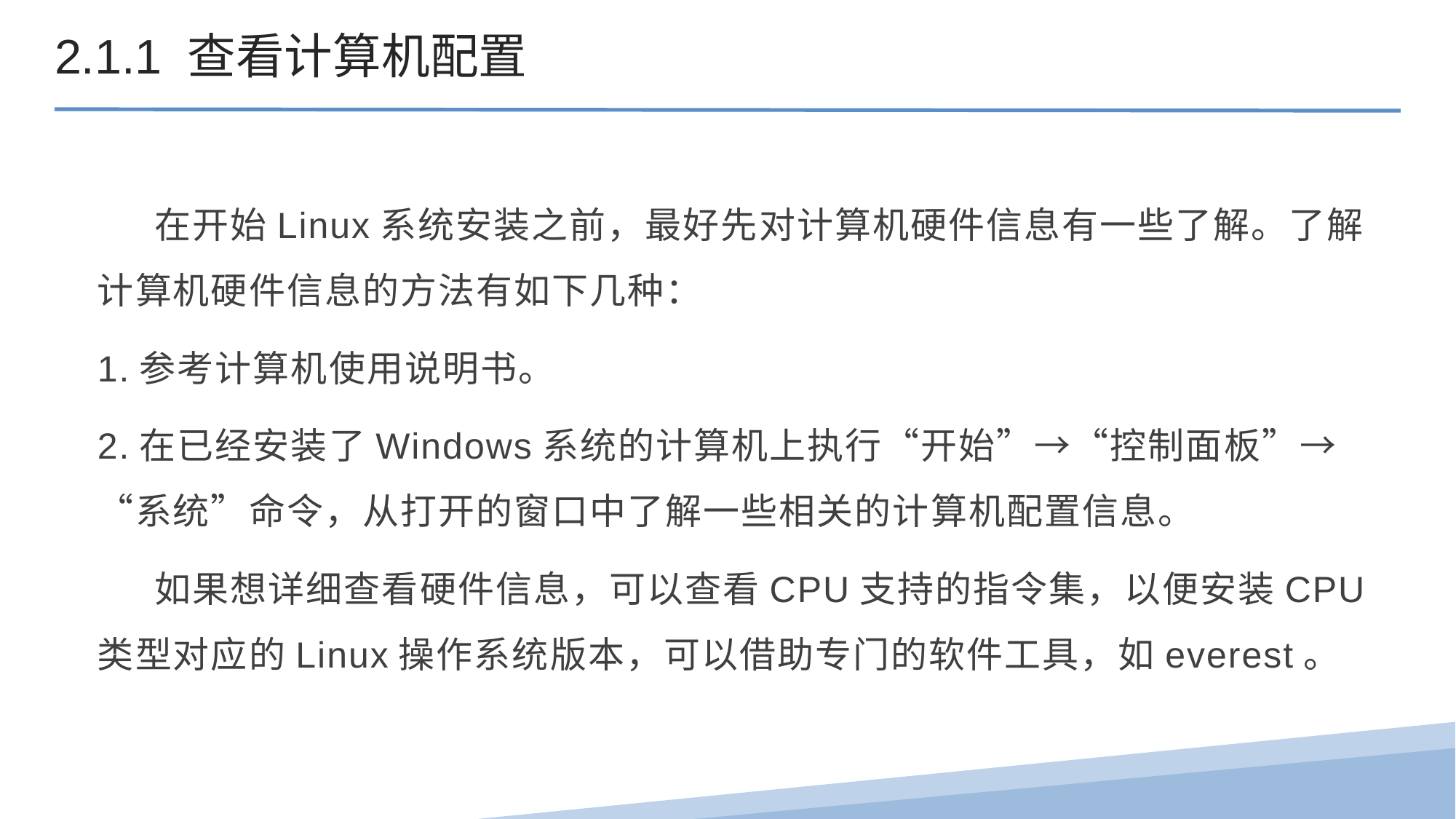

2.1.1 查看计算机配置
     在开始Linux系统安装之前，最好先对计算机硬件信息有一些了解。了解计算机硬件信息的方法有如下几种：
1.参考计算机使用说明书。
2.在已经安装了Windows系统的计算机上执行“开始”→“控制面板”→“系统”命令，从打开的窗口中了解一些相关的计算机配置信息。
     如果想详细查看硬件信息，可以查看CPU支持的指令集，以便安装CPU类型对应的Linux操作系统版本，可以借助专门的软件工具，如everest。